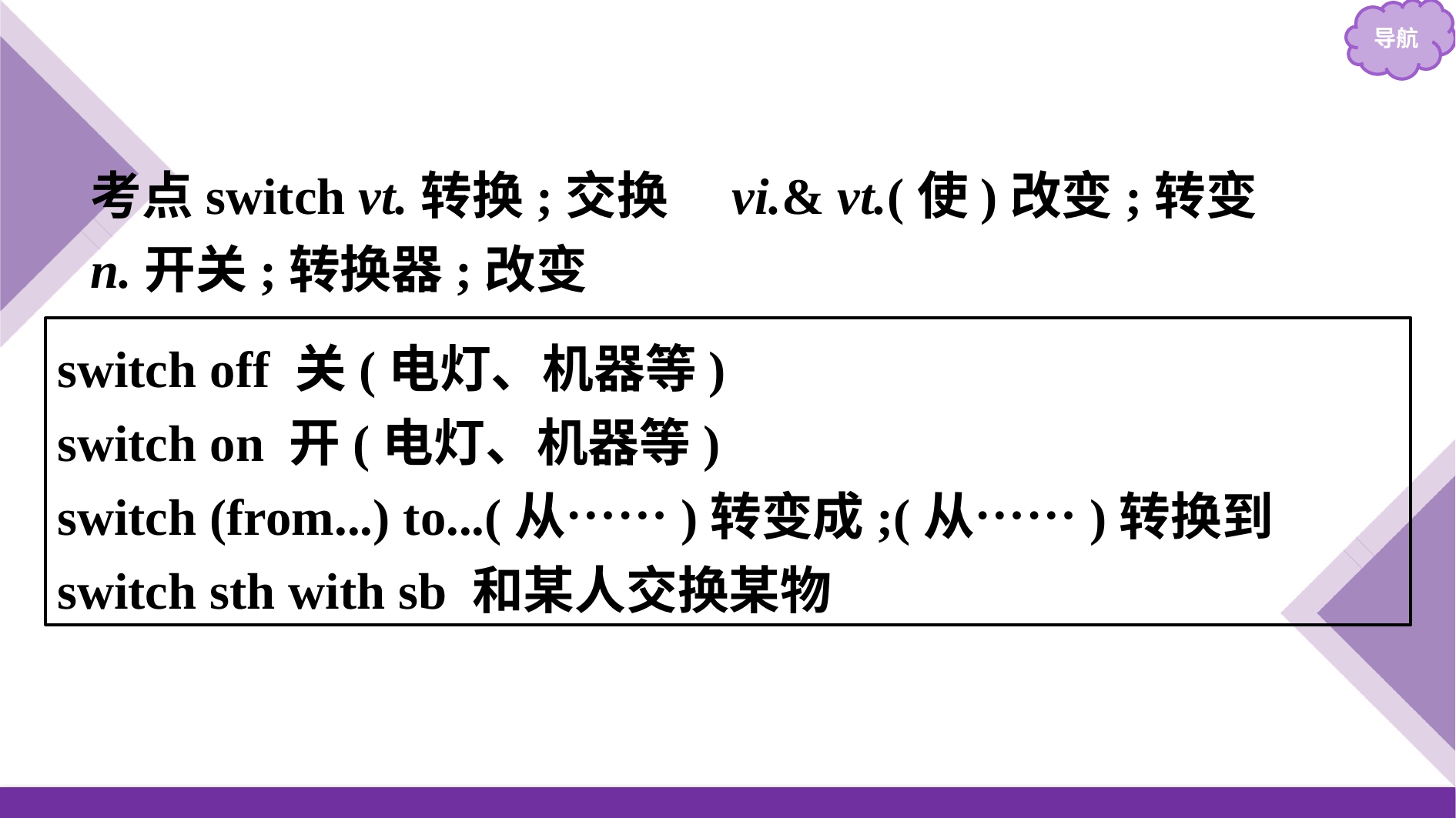

考点switch vt.转换;交换　vi.& vt.(使)改变;转变
n.开关;转换器;改变
switch off 关(电灯、机器等)
switch on 开(电灯、机器等)
switch (from...) to...(从……)转变成;(从……)转换到
switch sth with sb 和某人交换某物